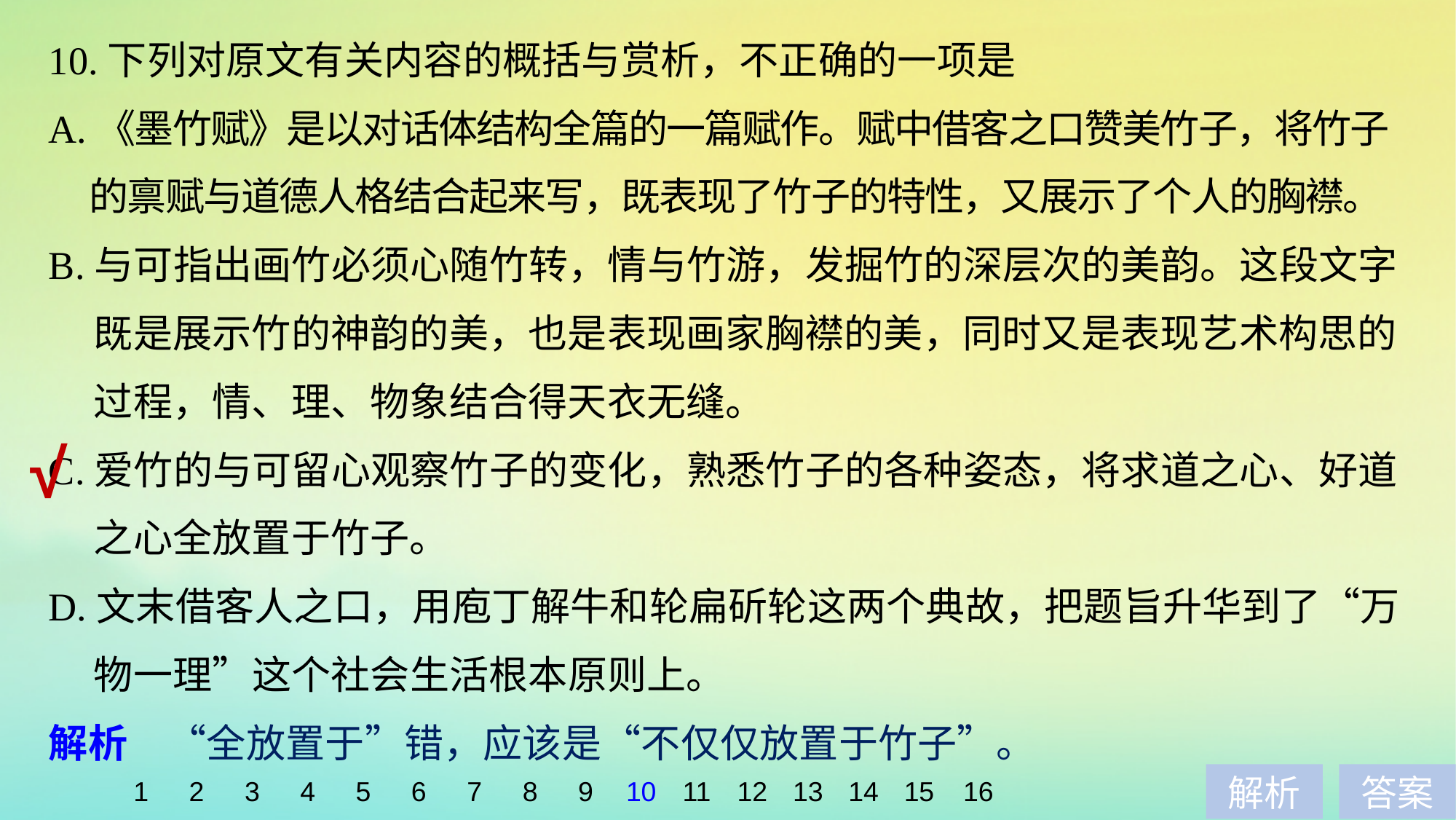

10.下列对原文有关内容的概括与赏析，不正确的一项是
A.《墨竹赋》是以对话体结构全篇的一篇赋作。赋中借客之口赞美竹子，将竹子
    的禀赋与道德人格结合起来写，既表现了竹子的特性，又展示了个人的胸襟。
B.与可指出画竹必须心随竹转，情与竹游，发掘竹的深层次的美韵。这段文字
    既是展示竹的神韵的美，也是表现画家胸襟的美，同时又是表现艺术构思的
    过程，情、理、物象结合得天衣无缝。
C.爱竹的与可留心观察竹子的变化，熟悉竹子的各种姿态，将求道之心、好道
    之心全放置于竹子。
D.文末借客人之口，用庖丁解牛和轮扁斫轮这两个典故，把题旨升华到了“万
    物一理”这个社会生活根本原则上。
解析　“全放置于”错，应该是“不仅仅放置于竹子”。
√
1
2
3
4
5
6
7
8
9
10
11
12
13
14
15
16
解析
答案